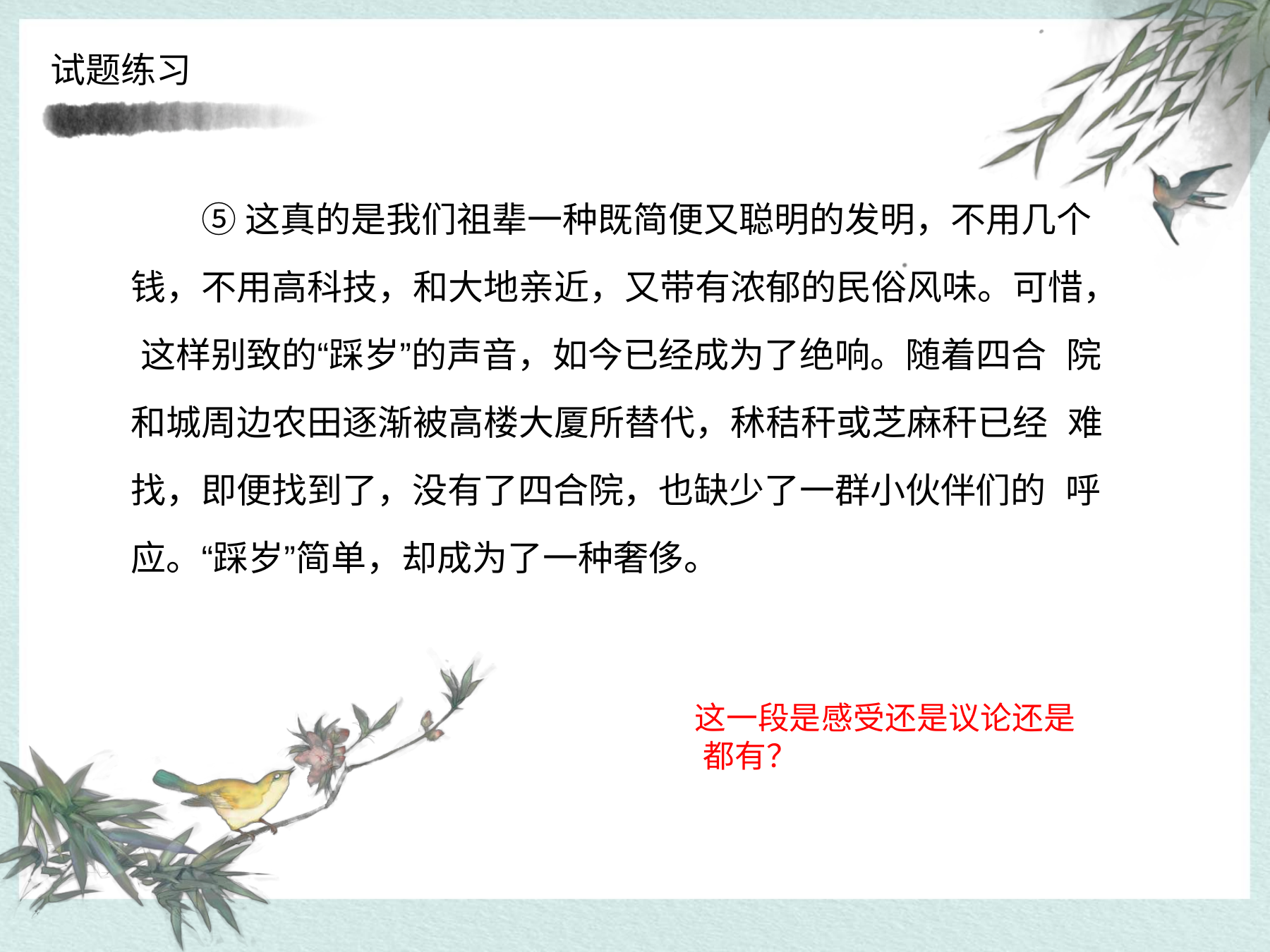

试题练习

⑤这真的是我们祖辈一种既简便又聪明的发明，不用几个  钱，不用高科技，和大地亲近，又带有浓郁的民俗风味。可惜，  这样别致的“踩岁”的声音，如今已经成为了绝响。随着四合  院和城周边农田逐渐被高楼大厦所替代，秫秸秆或芝麻秆已经  难找，即便找到了，没有了四合院，也缺少了一群小伙伴们的  呼应。“踩岁”简单，却成为了一种奢侈。

这一段是感受还是议论还是  都有？